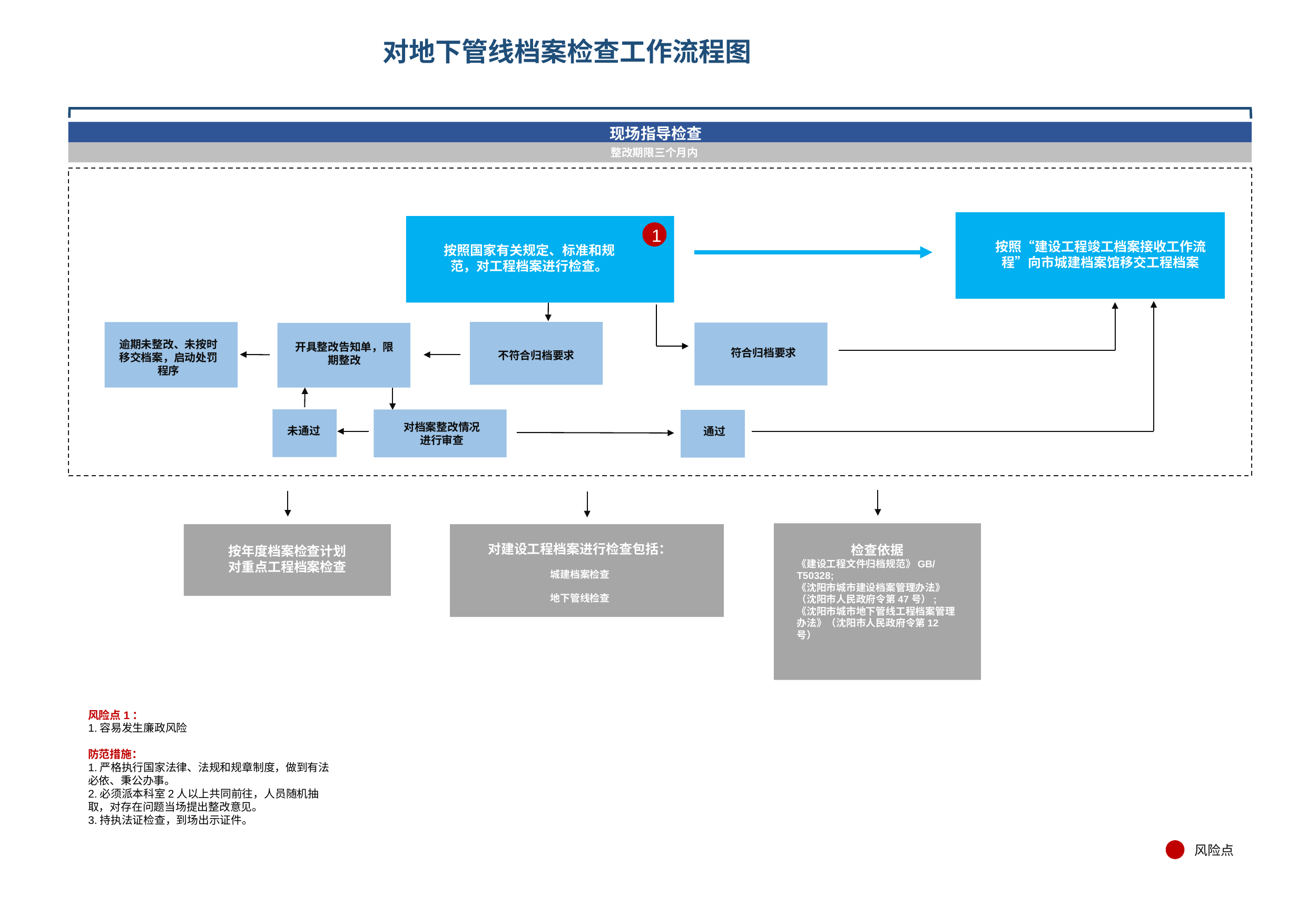

# 对地下管线档案检查工作流程图
现场指导检查

整改期限三个月内

1

按照“建设工程竣工档案接收工作流程”向市城建档案馆移交工程档案
按照国家有关规定、标准和规范，对工程档案进行检查。

逾期未整改、未按时移交档案，启动处罚程序
开具整改告知单，限期整改
符合归档要求
不符合归档要求

对档案整改情况
进行审查
未通过
通过

对建设工程档案进行检查包括：

城建档案检查

地下管线检查

检查依据
《建设工程文件归档规范》GB/T50328;
《沈阳市城市建设档案管理办法》（沈阳市人民政府令第47号）;
《沈阳市城市地下管线工程档案管理办法》（沈阳市人民政府令第12号）
按年度档案检查计划
对重点工程档案检查
风险点1：
1.容易发生廉政风险

防范措施：
1.严格执行国家法律、法规和规章制度，做到有法必依、秉公办事。
2.必须派本科室2人以上共同前往，人员随机抽取，对存在问题当场提出整改意见。
3.持执法证检查，到场出示证件。
风险点